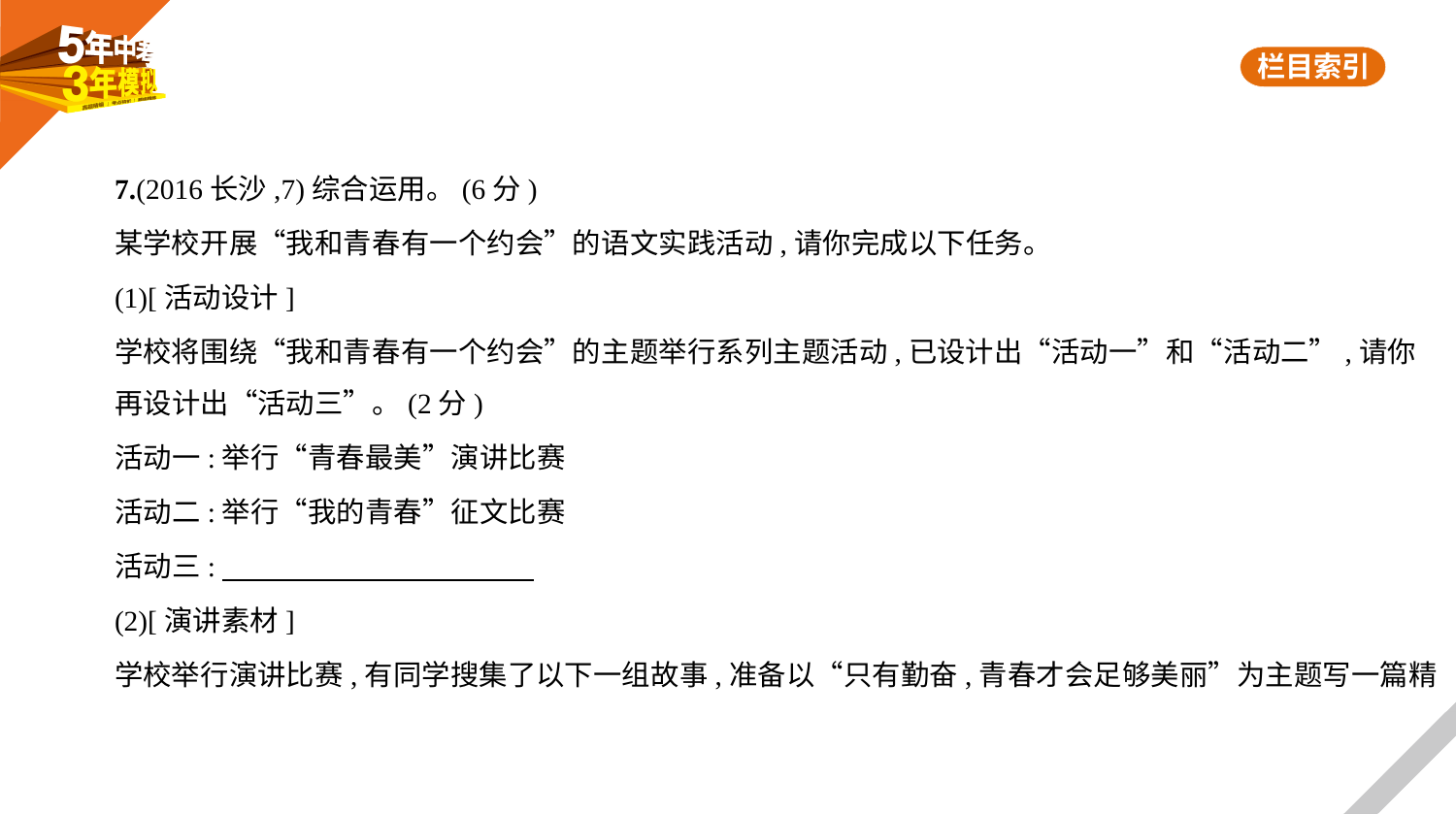

7.(2016长沙,7)综合运用。(6分)
某学校开展“我和青春有一个约会”的语文实践活动,请你完成以下任务。
(1)[活动设计]
学校将围绕“我和青春有一个约会”的主题举行系列主题活动,已设计出“活动一”和“活动二”,请你
再设计出“活动三”。(2分)
活动一:举行“青春最美”演讲比赛
活动二:举行“我的青春”征文比赛
活动三:
(2)[演讲素材]
学校举行演讲比赛,有同学搜集了以下一组故事,准备以“只有勤奋,青春才会足够美丽”为主题写一篇精